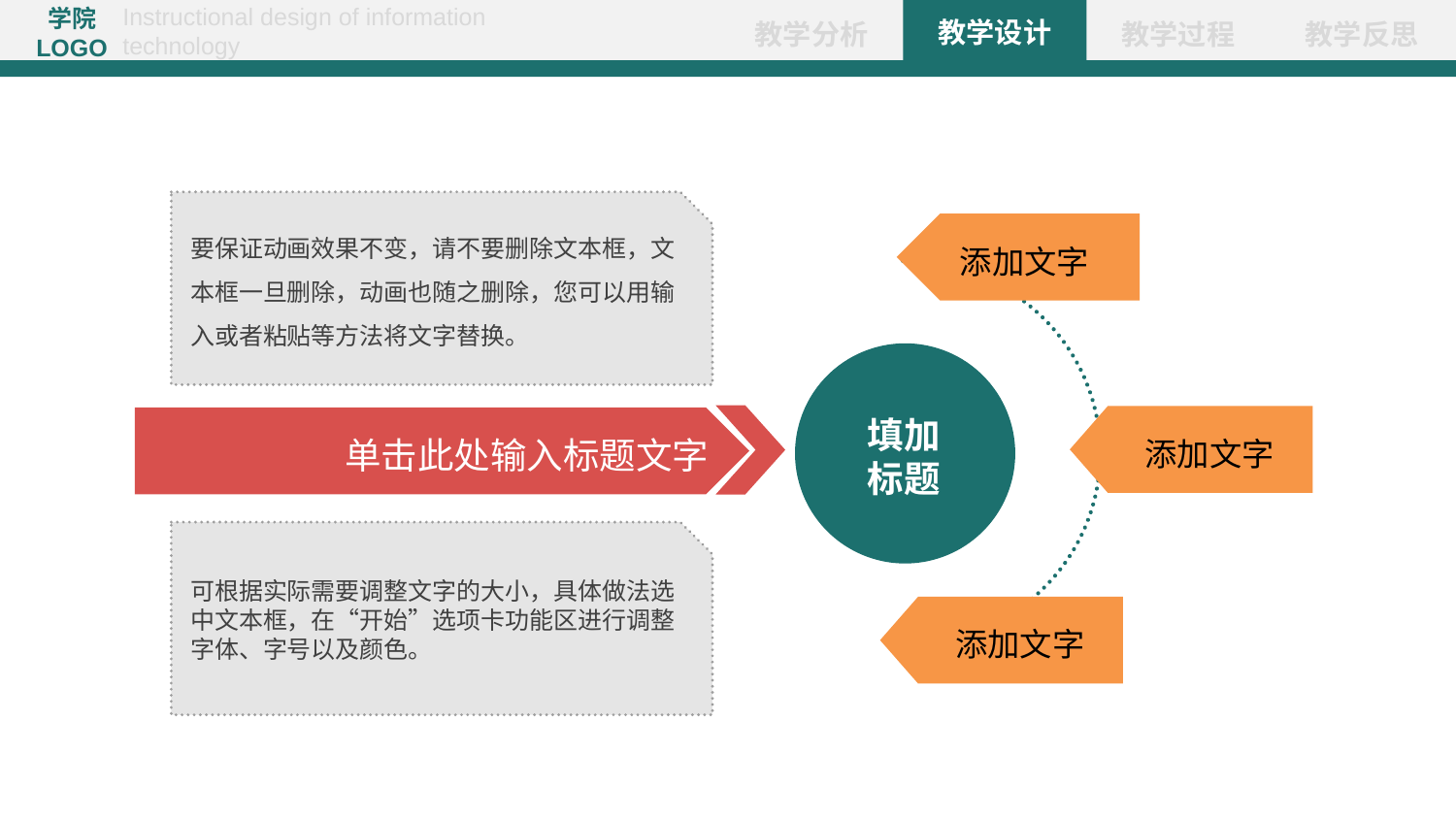

要保证动画效果不变，请不要删除文本框，文本框一旦删除，动画也随之删除，您可以用输入或者粘贴等方法将文字替换。

添加文字

填加
标题

添加文字

单击此处输入标题文字

可根据实际需要调整文字的大小，具体做法选中文本框，在“开始”选项卡功能区进行调整字体、字号以及颜色。

添加文字